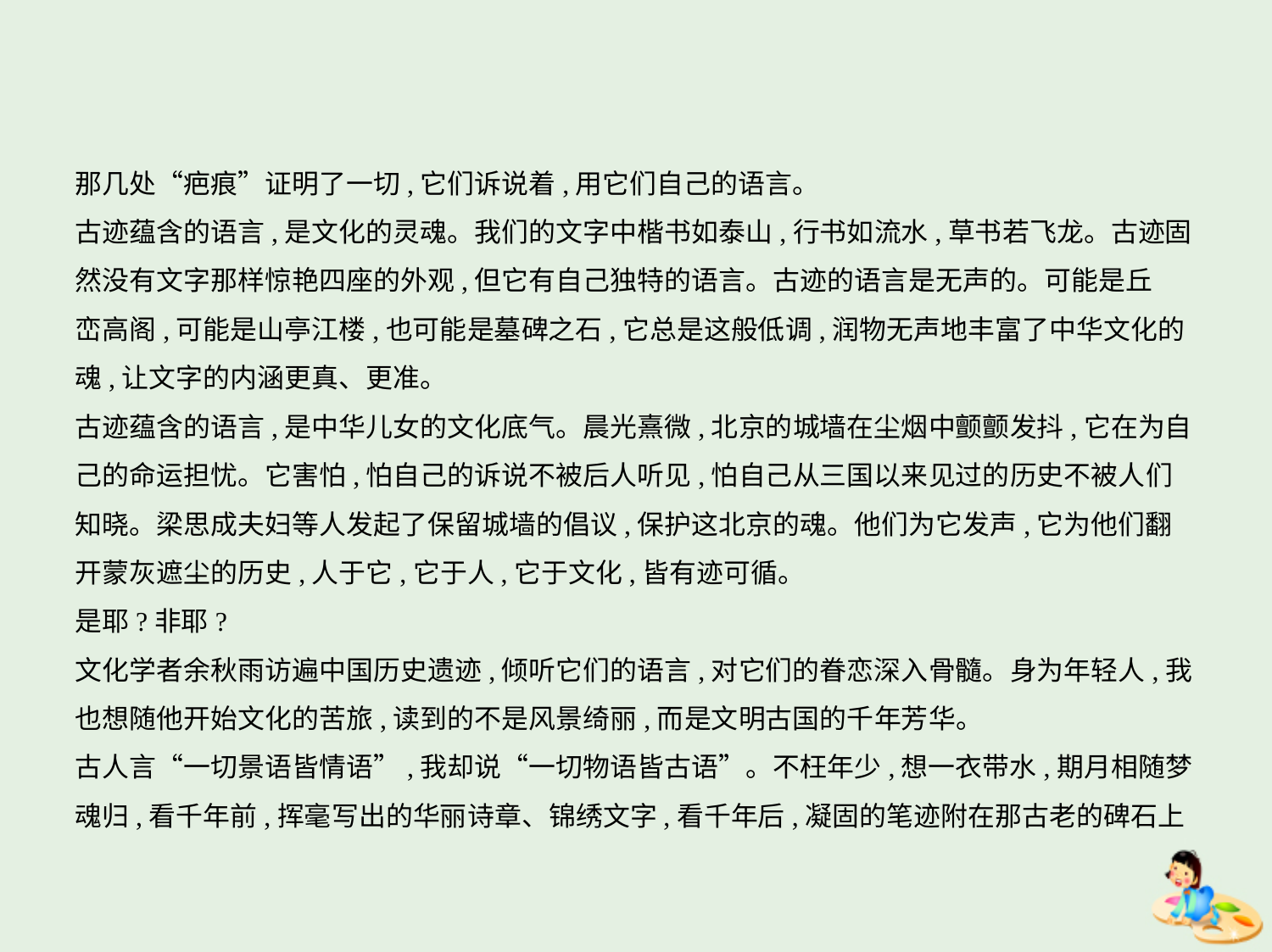

那几处“疤痕”证明了一切,它们诉说着,用它们自己的语言。
古迹蕴含的语言,是文化的灵魂。我们的文字中楷书如泰山,行书如流水,草书若飞龙。古迹固
然没有文字那样惊艳四座的外观,但它有自己独特的语言。古迹的语言是无声的。可能是丘
峦高阁,可能是山亭江楼,也可能是墓碑之石,它总是这般低调,润物无声地丰富了中华文化的
魂,让文字的内涵更真、更准。
古迹蕴含的语言,是中华儿女的文化底气。晨光熹微,北京的城墙在尘烟中颤颤发抖,它在为自
己的命运担忧。它害怕,怕自己的诉说不被后人听见,怕自己从三国以来见过的历史不被人们
知晓。梁思成夫妇等人发起了保留城墙的倡议,保护这北京的魂。他们为它发声,它为他们翻
开蒙灰遮尘的历史,人于它,它于人,它于文化,皆有迹可循。
是耶?非耶?
文化学者余秋雨访遍中国历史遗迹,倾听它们的语言,对它们的眷恋深入骨髓。身为年轻人,我
也想随他开始文化的苦旅,读到的不是风景绮丽,而是文明古国的千年芳华。
古人言“一切景语皆情语”,我却说“一切物语皆古语”。不枉年少,想一衣带水,期月相随梦
魂归,看千年前,挥毫写出的华丽诗章、锦绣文字,看千年后,凝固的笔迹附在那古老的碑石上